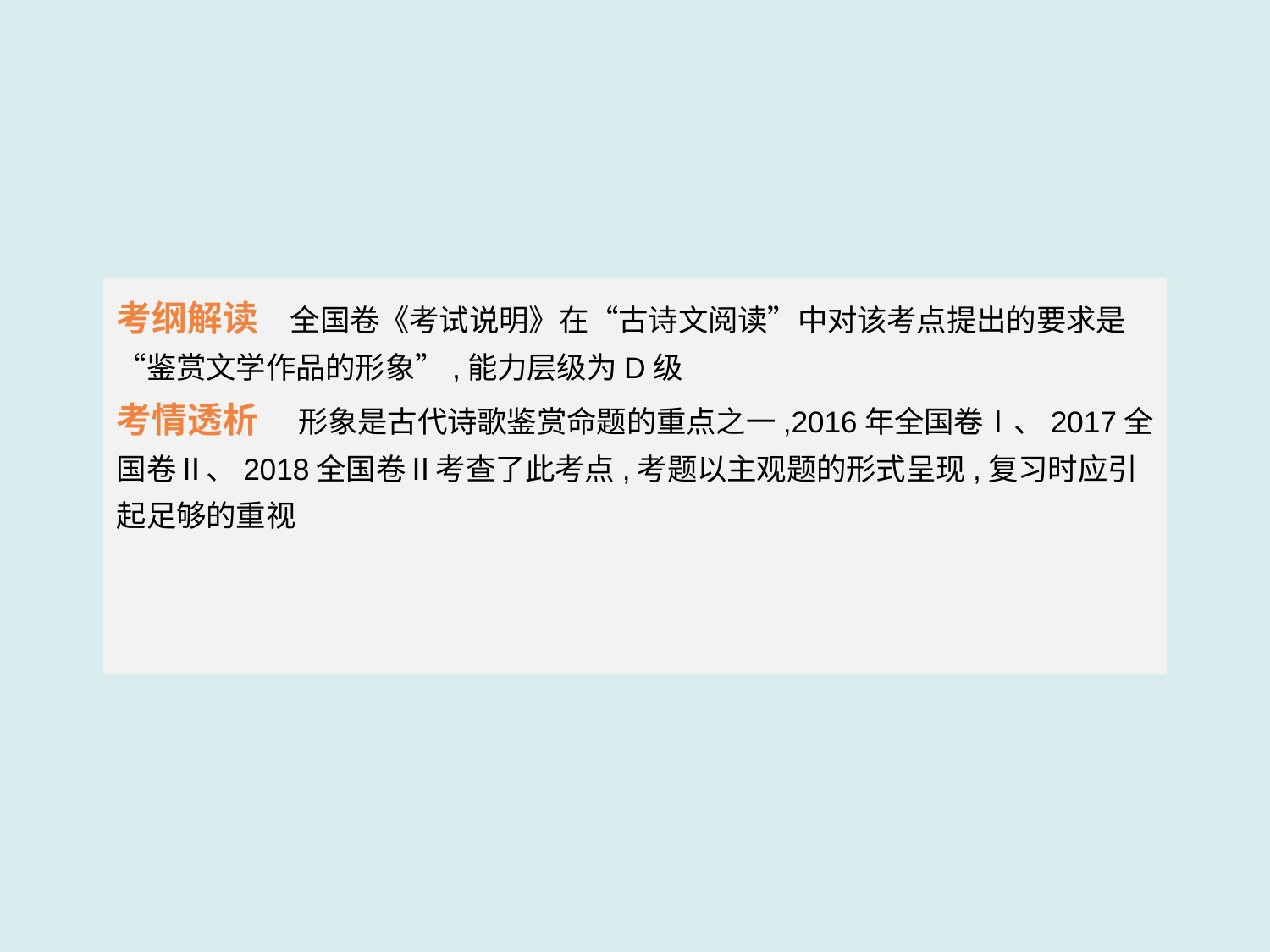

考纲解读    全国卷《考试说明》在“古诗文阅读”中对该考点提出的要求是“鉴赏文学作品的形象”,能力层级为D级
考情透析     形象是古代诗歌鉴赏命题的重点之一,2016年全国卷Ⅰ、2017全国卷Ⅱ、2018全国卷Ⅱ考查了此考点,考题以主观题的形式呈现,复习时应引起足够的重视